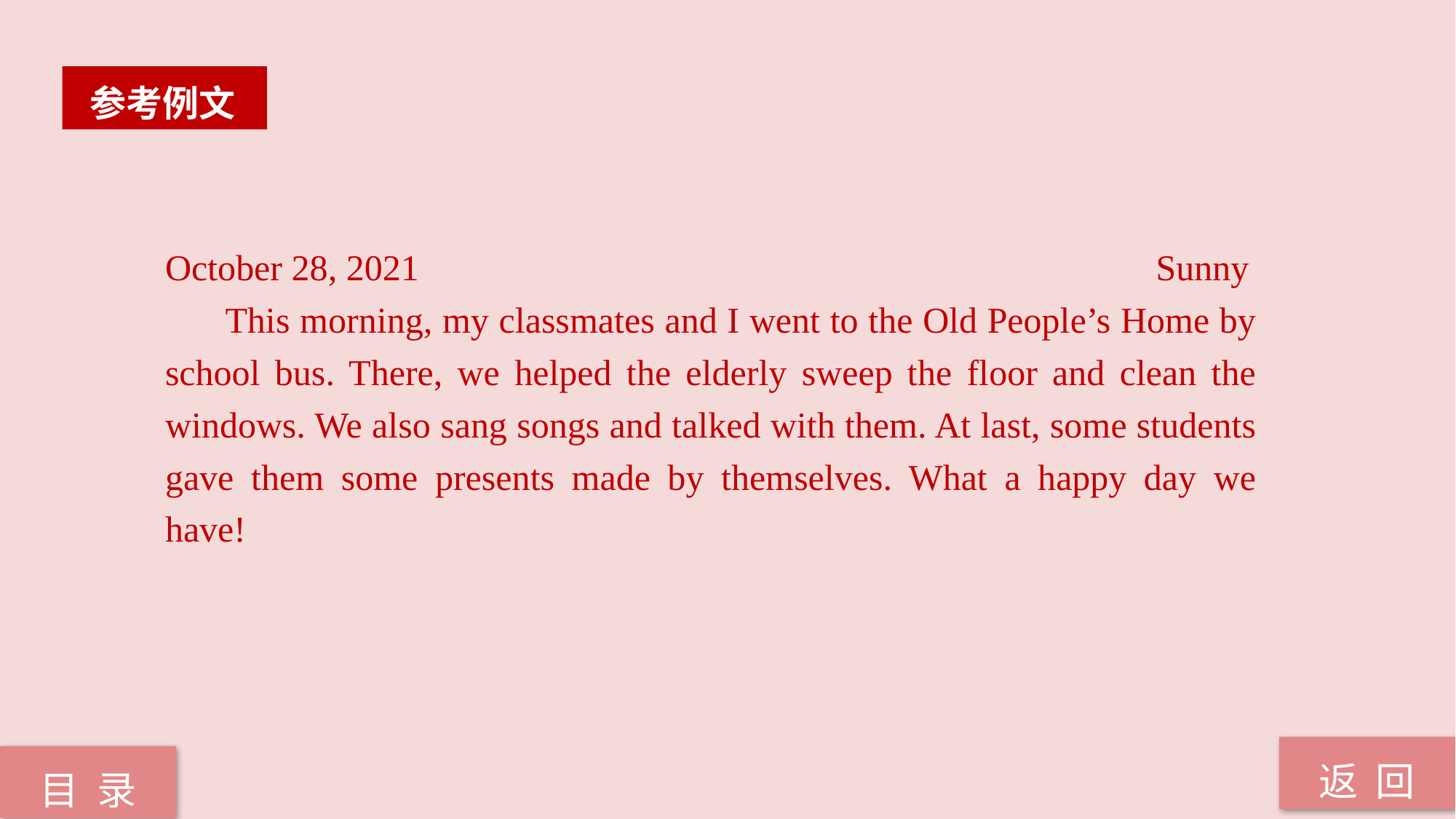

参考例文
October 28, 2021                                                                                 Sunny
      This morning, my classmates and I went to the Old People’s Home by school bus. There, we helped the elderly sweep the floor and clean the windows. We also sang songs and talked with them. At last, some students gave them some presents made by themselves. What a happy day we have!
返  回